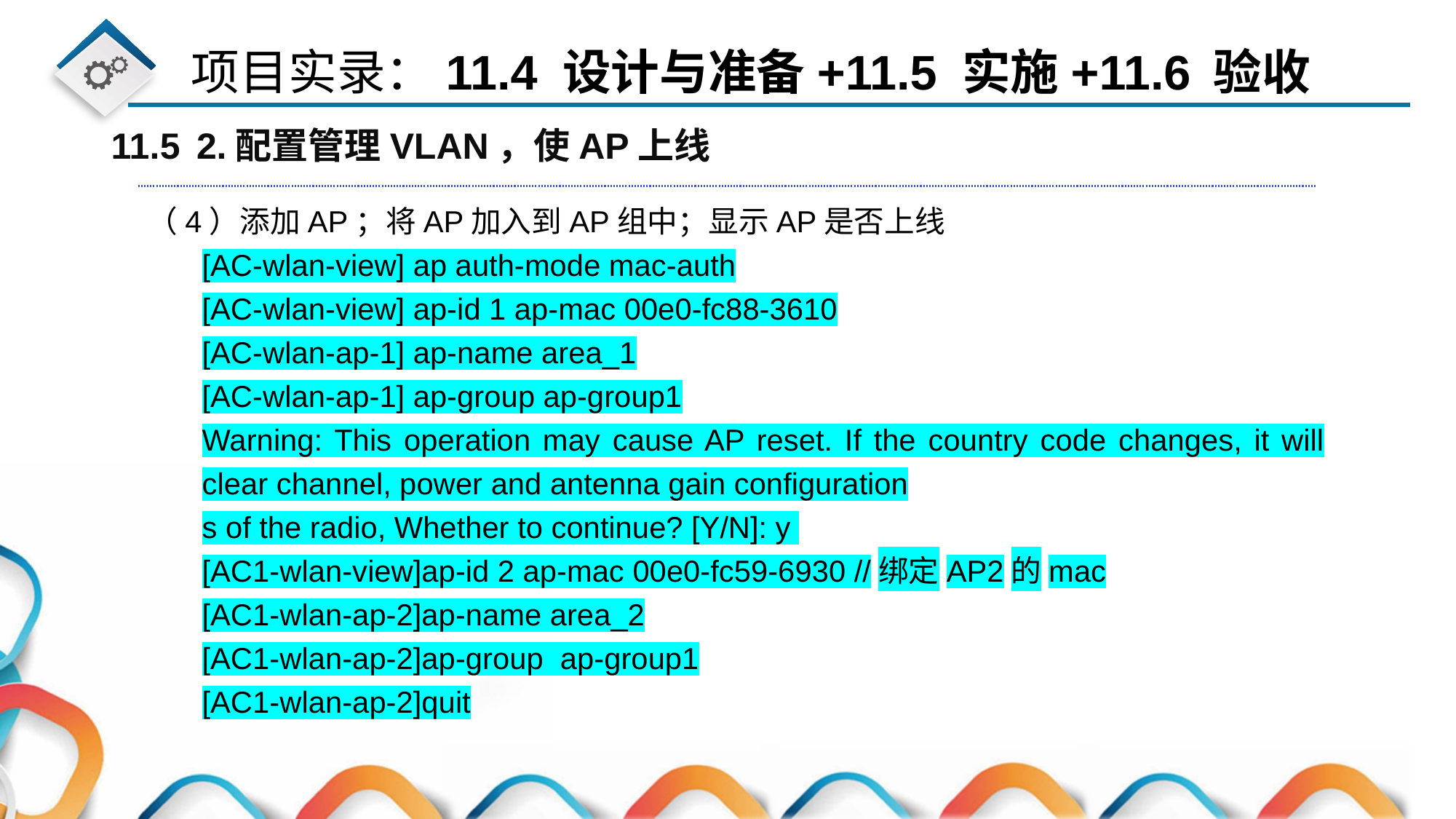

11.5  2.配置管理VLAN，使AP上线

（4）添加AP；将AP加入到AP组中；显示AP是否上线
[AC-wlan-view] ap auth-mode mac-auth
[AC-wlan-view] ap-id 1 ap-mac 00e0-fc88-3610
[AC-wlan-ap-1] ap-name area_1
[AC-wlan-ap-1] ap-group ap-group1
Warning: This operation may cause AP reset. If the country code changes, it will clear channel, power and antenna gain configuration
s of the radio, Whether to continue? [Y/N]: y
[AC1-wlan-view]ap-id 2 ap-mac 00e0-fc59-6930 //绑定AP2的mac
[AC1-wlan-ap-2]ap-name area_2
[AC1-wlan-ap-2]ap-group  ap-group1
[AC1-wlan-ap-2]quit